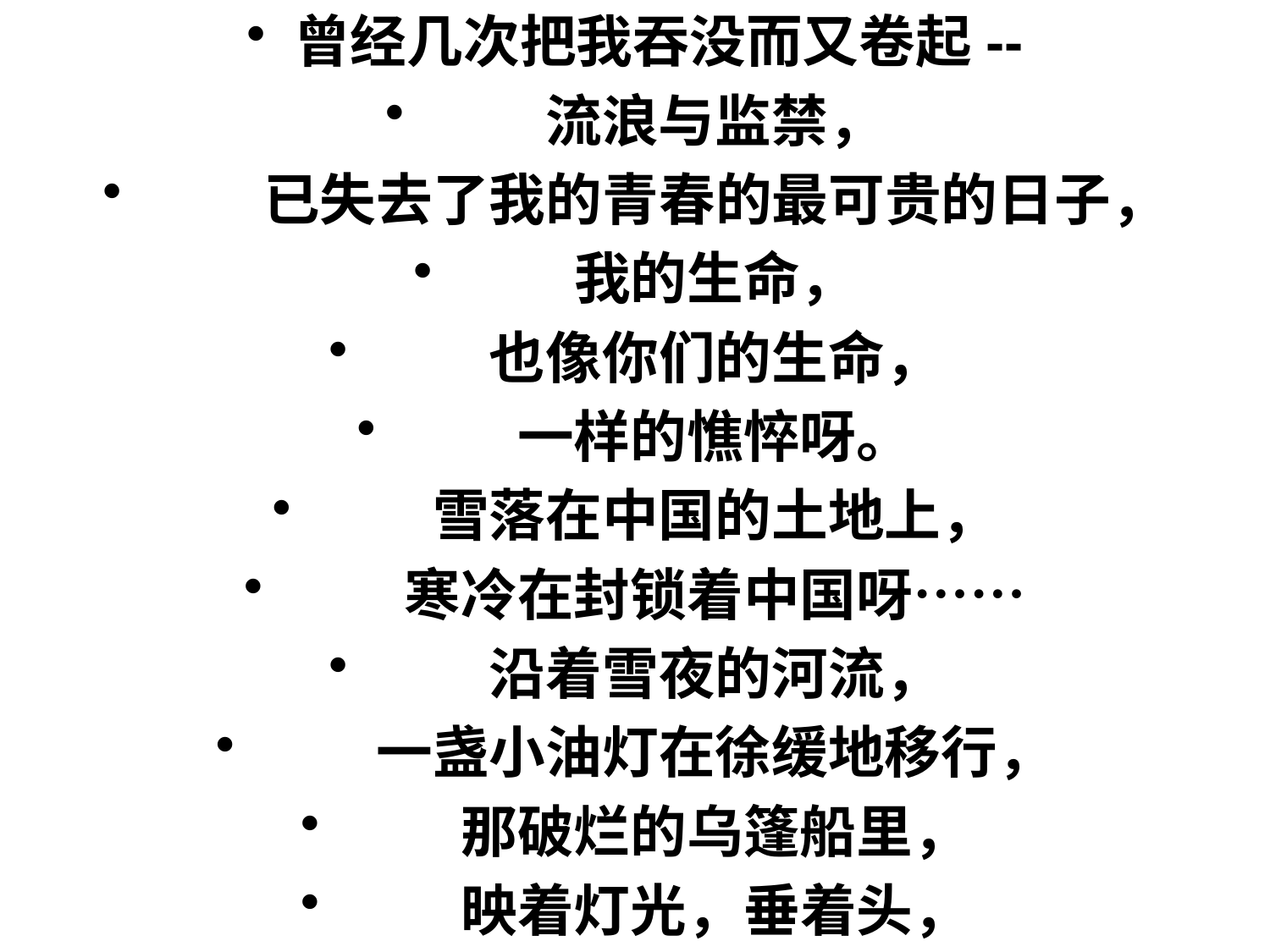

曾经几次把我吞没而又卷起--
　　流浪与监禁，
　　已失去了我的青春的最可贵的日子，
　　我的生命，
　　也像你们的生命，
　　一样的憔悴呀。
　　雪落在中国的土地上，
　　寒冷在封锁着中国呀……
　　沿着雪夜的河流，
　　一盏小油灯在徐缓地移行，
　　那破烂的乌篷船里，
　　映着灯光，垂着头，